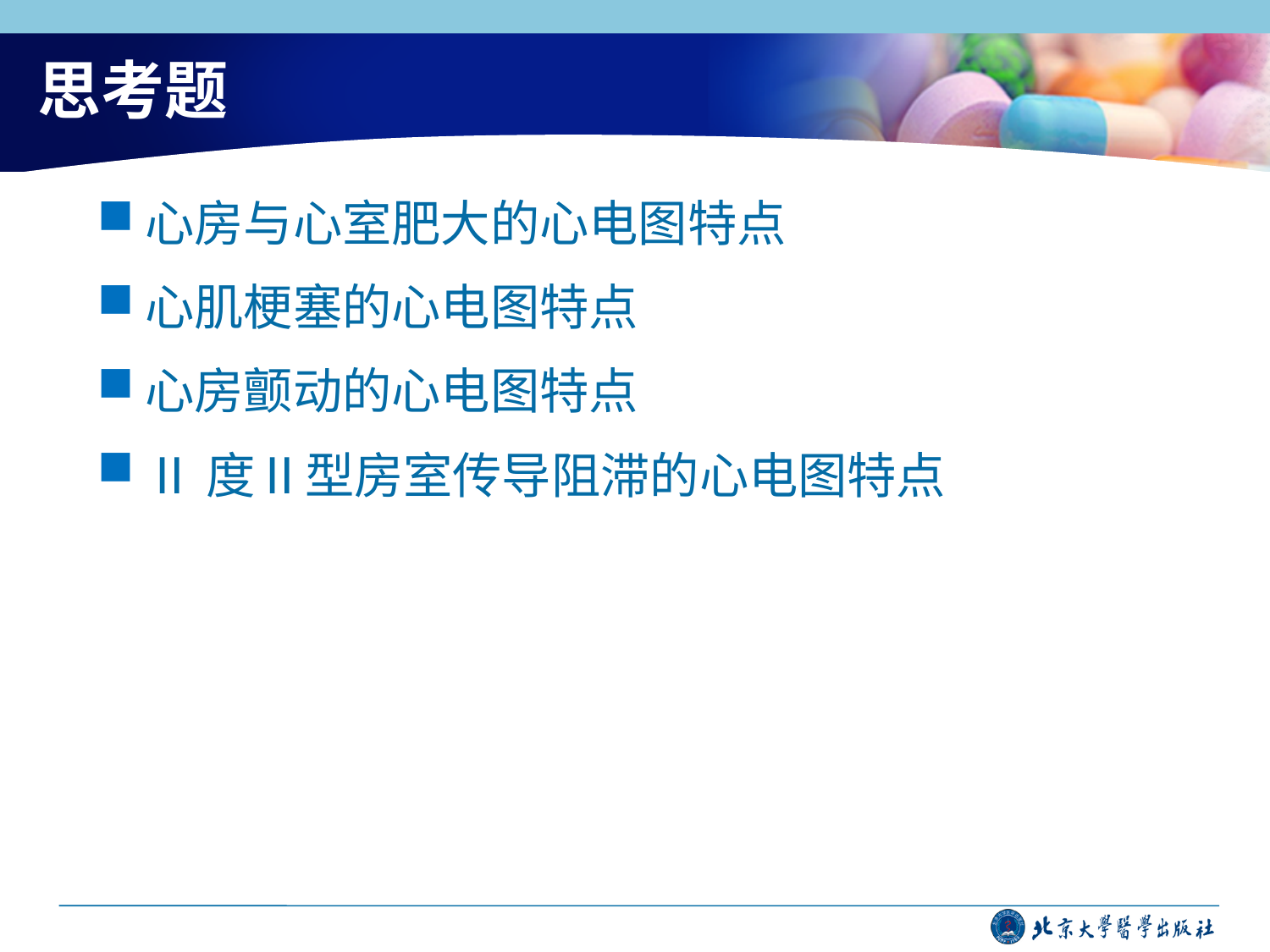

思考题
心房与心室肥大的心电图特点
心肌梗塞的心电图特点
心房颤动的心电图特点
Ⅱ度Ⅱ型房室传导阻滞的心电图特点